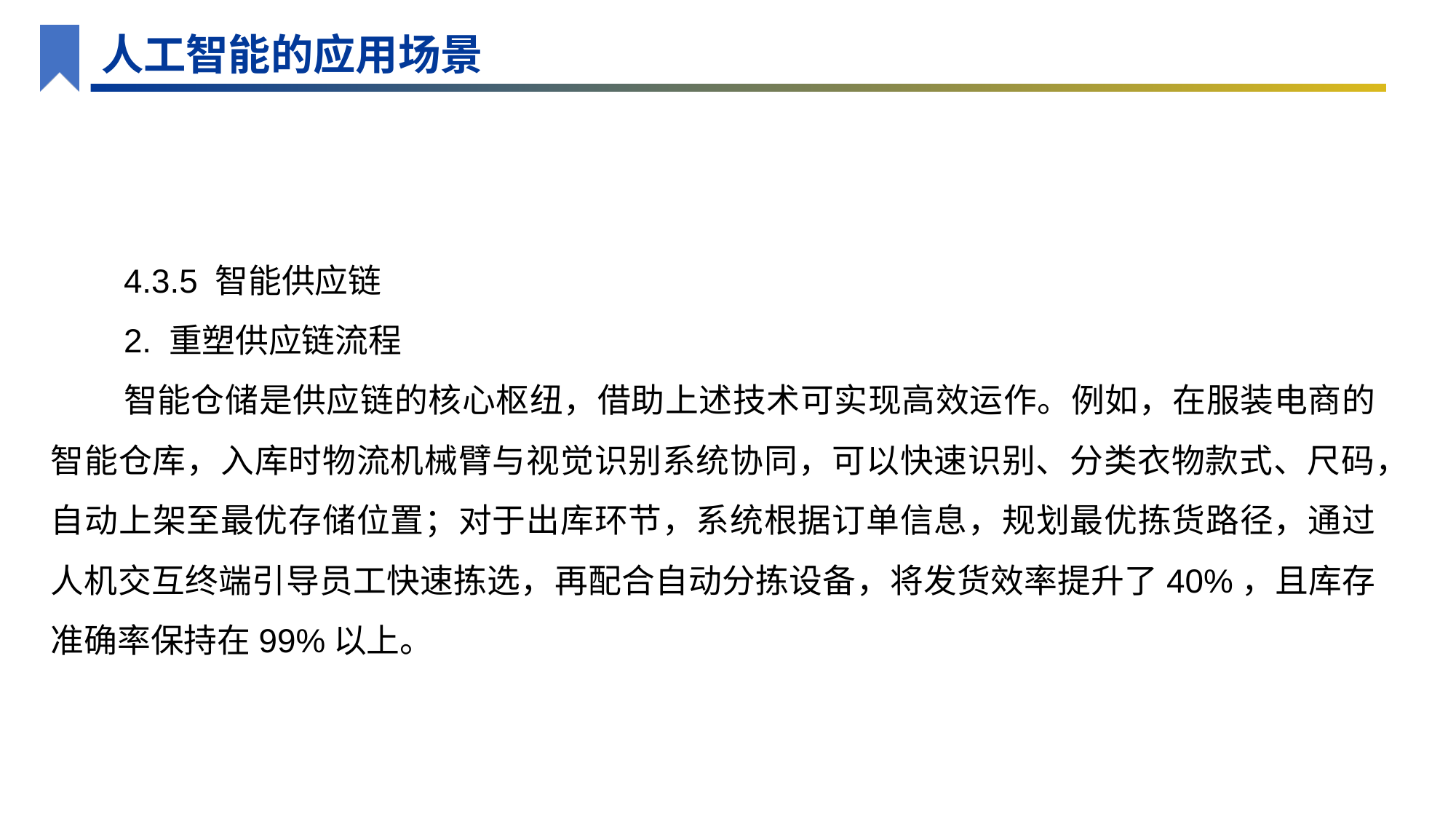

人工智能的应用场景
4.3.5 智能供应链
2. 重塑供应链流程
智能仓储是供应链的核心枢纽，借助上述技术可实现高效运作。例如，在服装电商的智能仓库，入库时物流机械臂与视觉识别系统协同，可以快速识别、分类衣物款式、尺码，自动上架至最优存储位置；对于出库环节，系统根据订单信息，规划最优拣货路径，通过人机交互终端引导员工快速拣选，再配合自动分拣设备，将发货效率提升了40%，且库存准确率保持在99%以上。